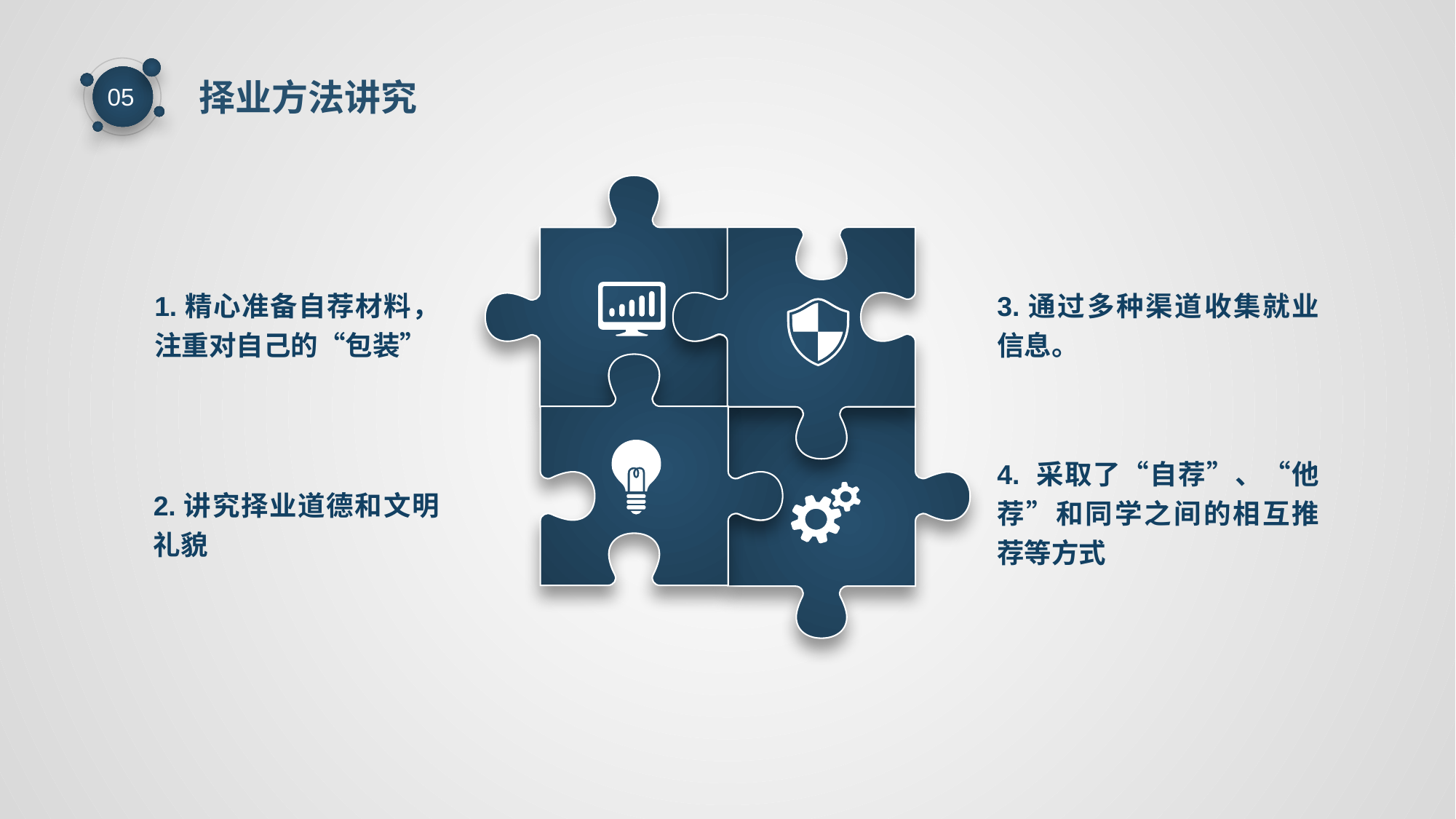

择业方法讲究
05

1.精心准备自荐材料，注重对自己的“包装”
3.通过多种渠道收集就业信息。
4. 采取了“自荐”、“他荐”和同学之间的相互推荐等方式
2.讲究择业道德和文明礼貌